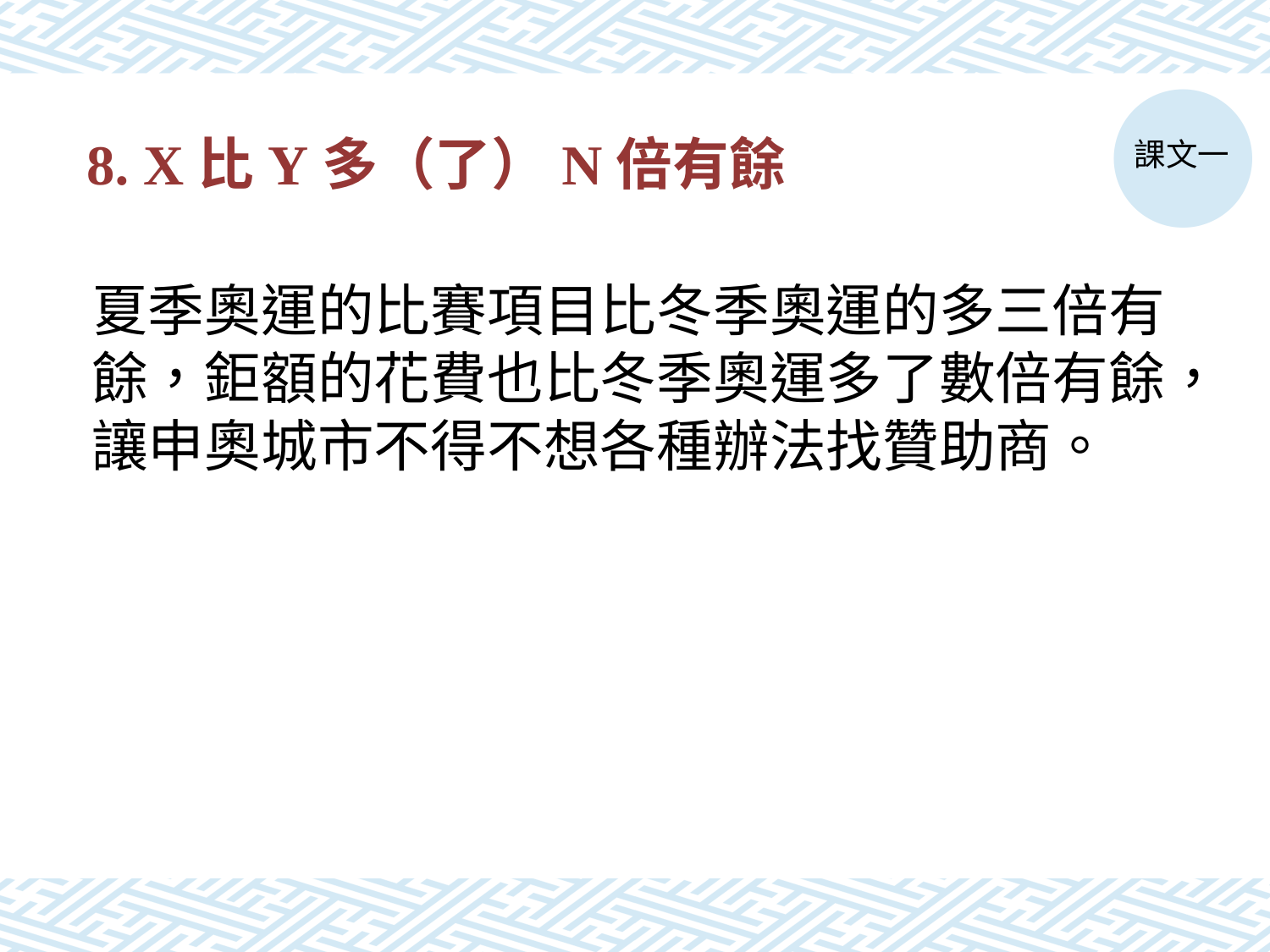

課文一
# 8. X比Y多（了）N倍有餘
夏季奧運的比賽項目比冬季奧運的多三倍有餘，鉅額的花費也比冬季奧運多了數倍有餘，讓申奧城市不得不想各種辦法找贊助商。